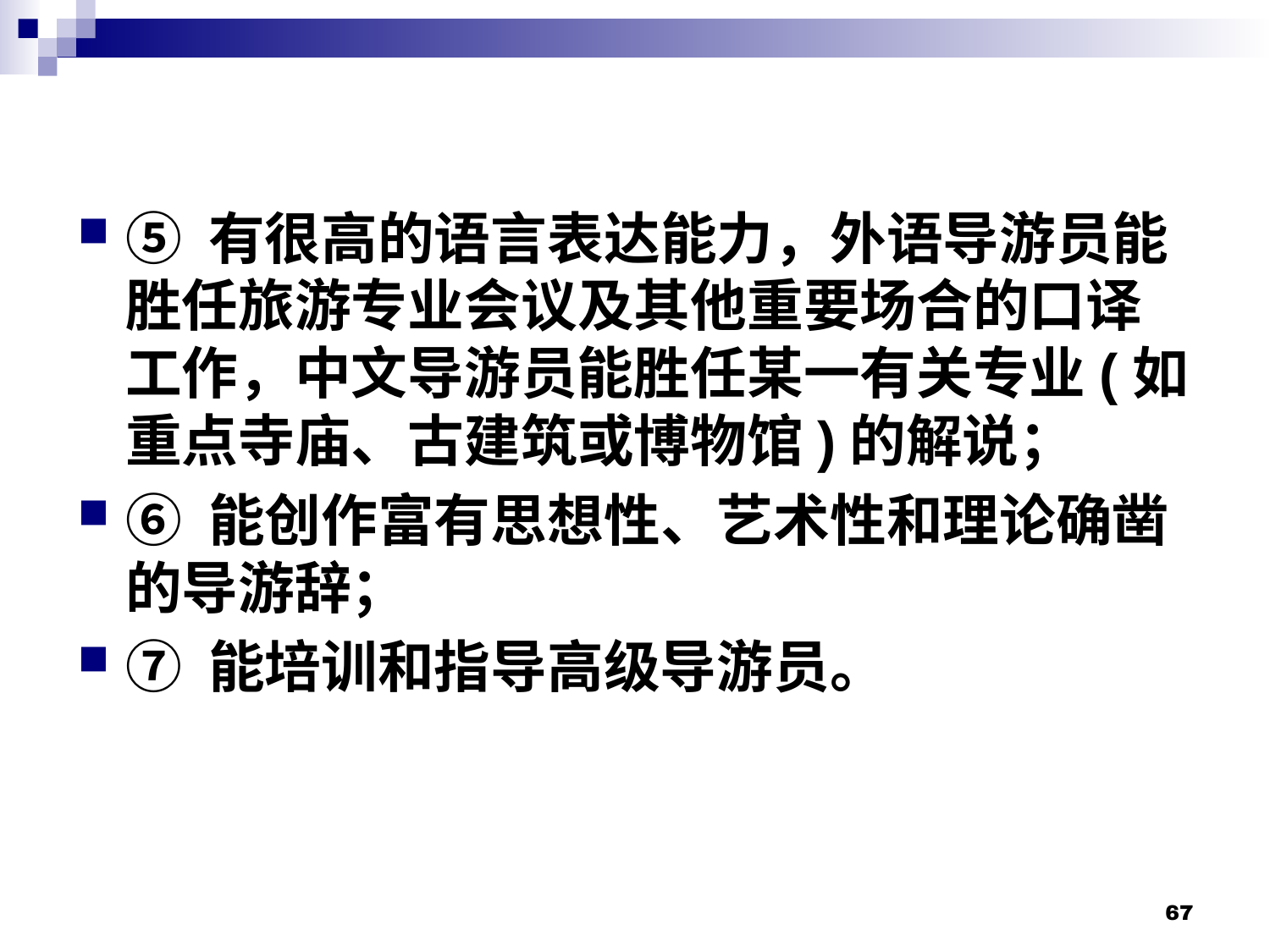

# ⑤ 有很高的语言表达能力，外语导游员能胜任旅游专业会议及其他重要场合的口译工作，中文导游员能胜任某一有关专业(如重点寺庙、古建筑或博物馆)的解说；
⑥ 能创作富有思想性、艺术性和理论确凿的导游辞；
⑦ 能培训和指导高级导游员。
67